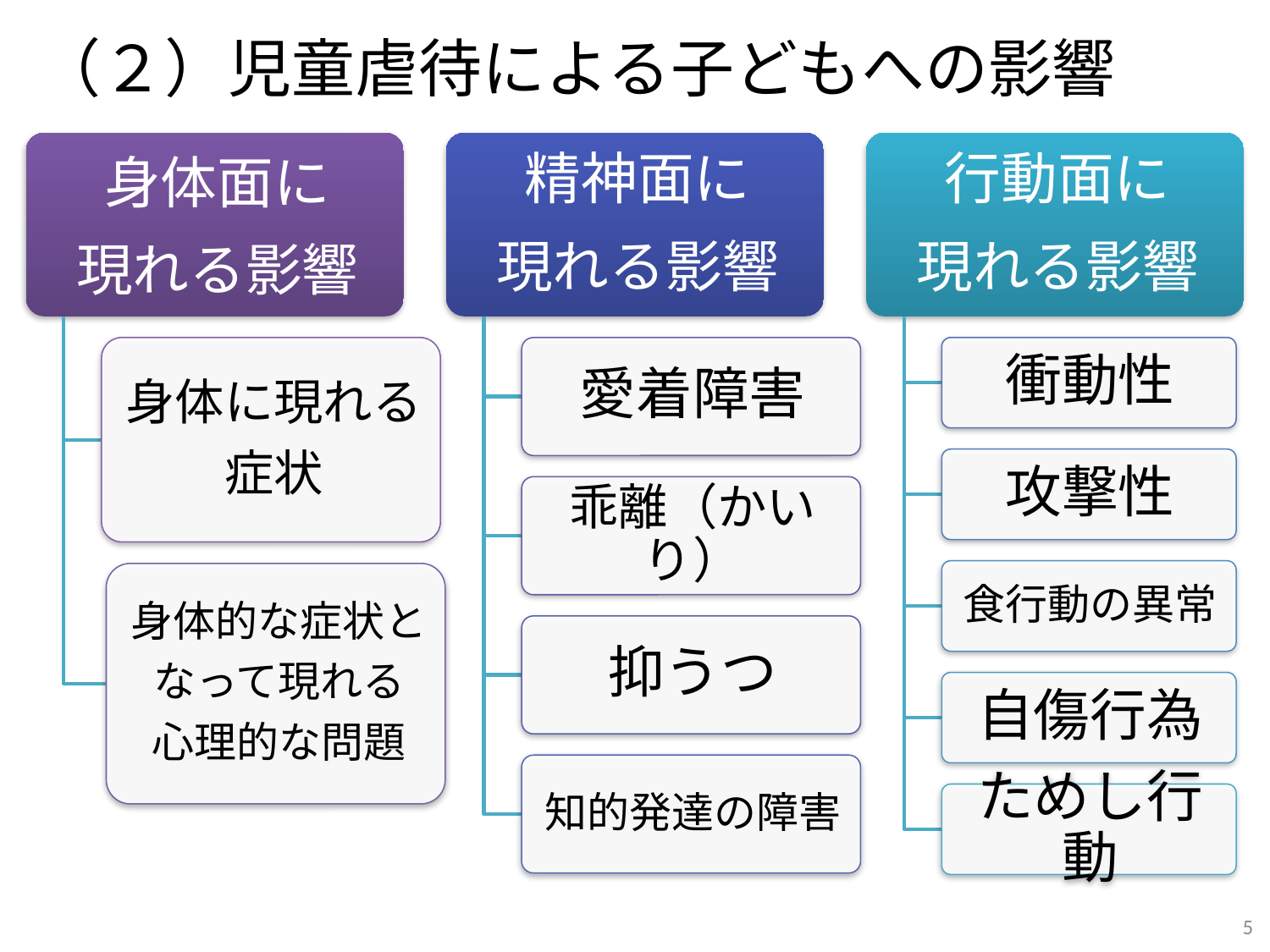

# （２）児童虐待による子どもへの影響
身体面に
現れる影響
身体に現れる
症状
身体的な症状と
なって現れる
心理的な問題
精神面に
現れる影響
愛着障害
乖離（かいり）
抑うつ
知的発達の障害
行動面に
現れる影響
衝動性
攻撃性
食行動の異常
自傷行為
ためし行動
5